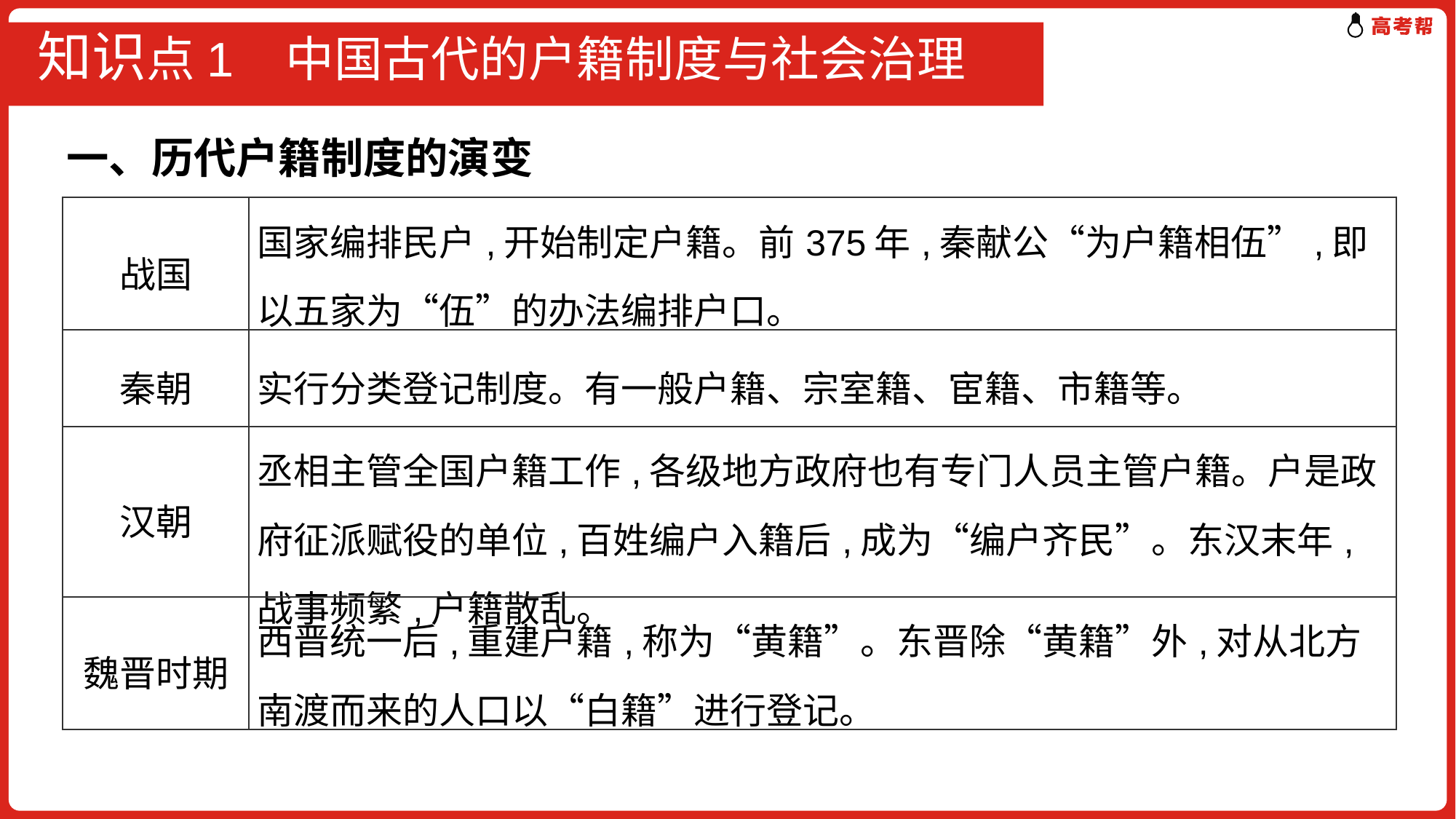

# 知识点1   中国古代的户籍制度与社会治理
一、历代户籍制度的演变
| 战国 | 国家编排民户,开始制定户籍。前375年,秦献公“为户籍相伍”,即以五家为“伍”的办法编排户口。 |
| --- | --- |
| 秦朝 | 实行分类登记制度。有一般户籍、宗室籍、宦籍、市籍等。 |
| 汉朝 | 丞相主管全国户籍工作,各级地方政府也有专门人员主管户籍。户是政府征派赋役的单位,百姓编户入籍后,成为“编户齐民”。东汉末年,战事频繁,户籍散乱。 |
| 魏晋时期 | 西晋统一后,重建户籍,称为“黄籍”。东晋除“黄籍”外,对从北方南渡而来的人口以“白籍”进行登记。 |